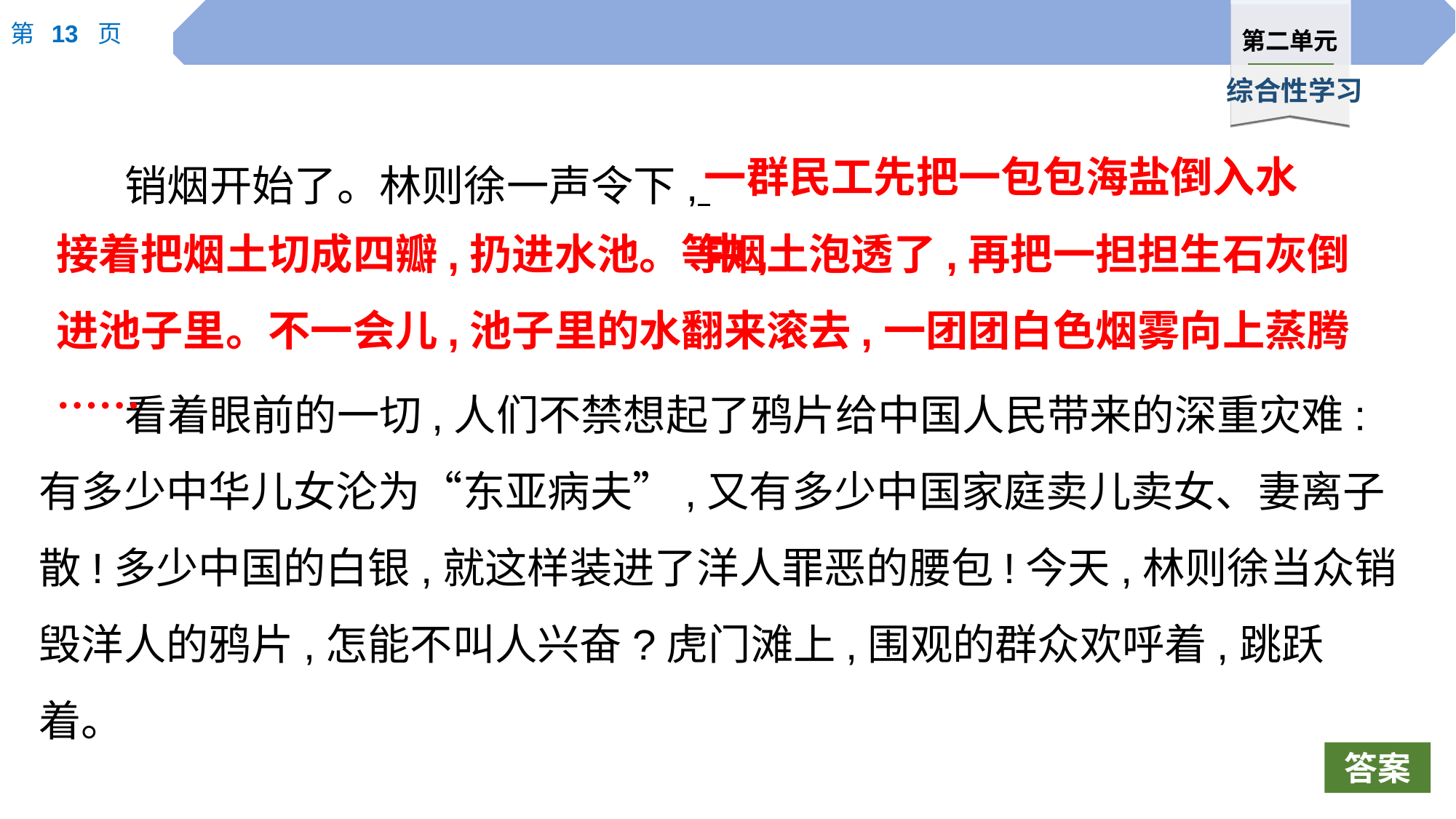

一群民工先把一包包海盐倒入水中,
销烟开始了。林则徐一声令下,
看着眼前的一切,人们不禁想起了鸦片给中国人民带来的深重灾难:有多少中华儿女沦为“东亚病夫”,又有多少中国家庭卖儿卖女、妻离子散!多少中国的白银,就这样装进了洋人罪恶的腰包!今天,林则徐当众销毁洋人的鸦片,怎能不叫人兴奋?虎门滩上,围观的群众欢呼着,跳跃着。
接着把烟土切成四瓣,扔进水池。等烟土泡透了,再把一担担生石灰倒进池子里。不一会儿,池子里的水翻来滚去,一团团白色烟雾向上蒸腾……
答案